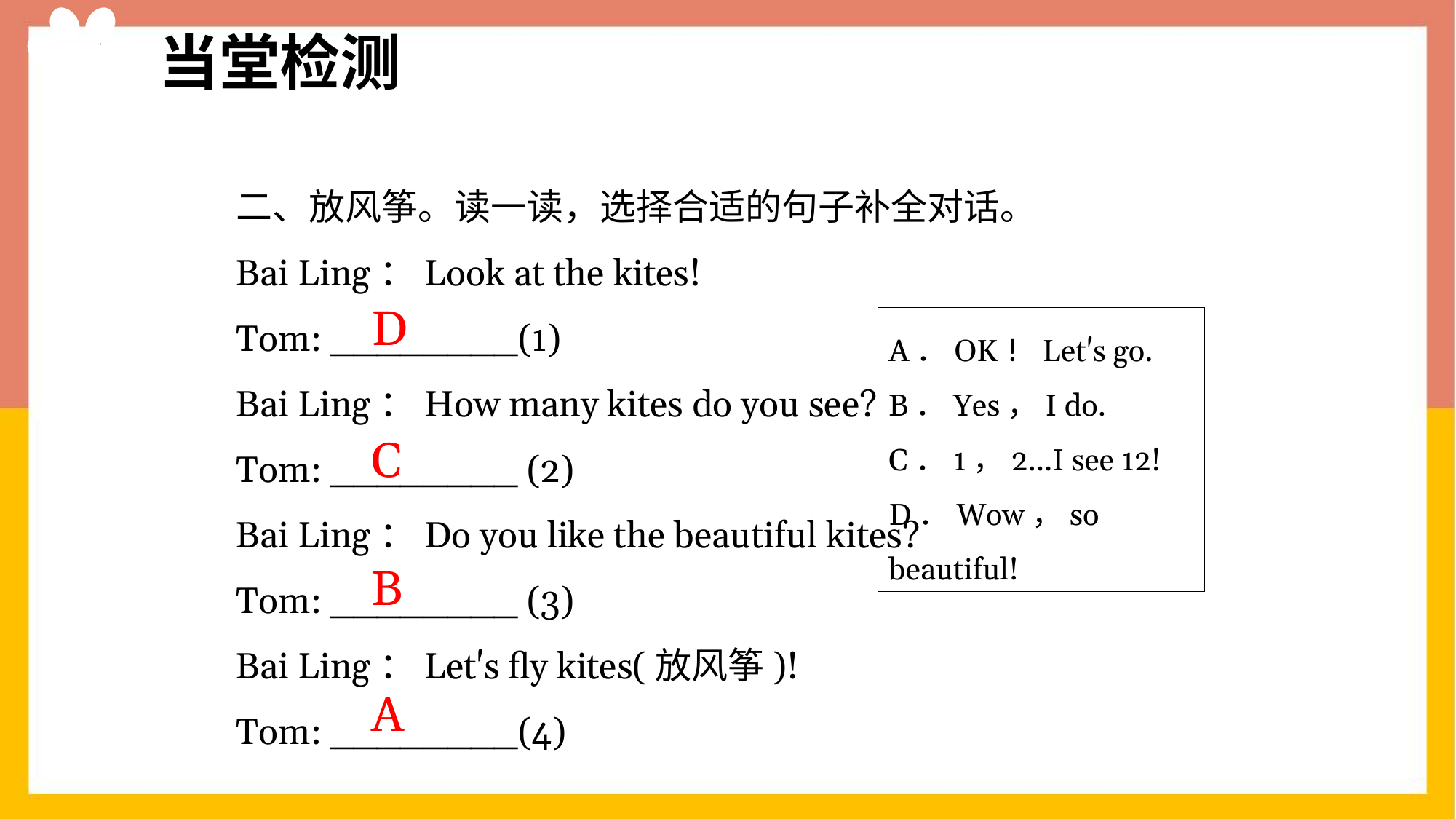

当堂检测
二、放风筝。读一读，选择合适的句子补全对话。
Bai Ling：Look at the kites!
Tom: ________(1)
Bai Ling：How many kites do you see?
Tom: ________ (2)
Bai Ling：Do you like the beautiful kites?
Tom: ________ (3)
Bai Ling：Let's fly kites(放风筝)!
Tom: ________(4)
D
A．OK！Let's go.
B．Yes，I do.
C．1，2...I see 12!
D．Wow，so beautiful!
C
B
A